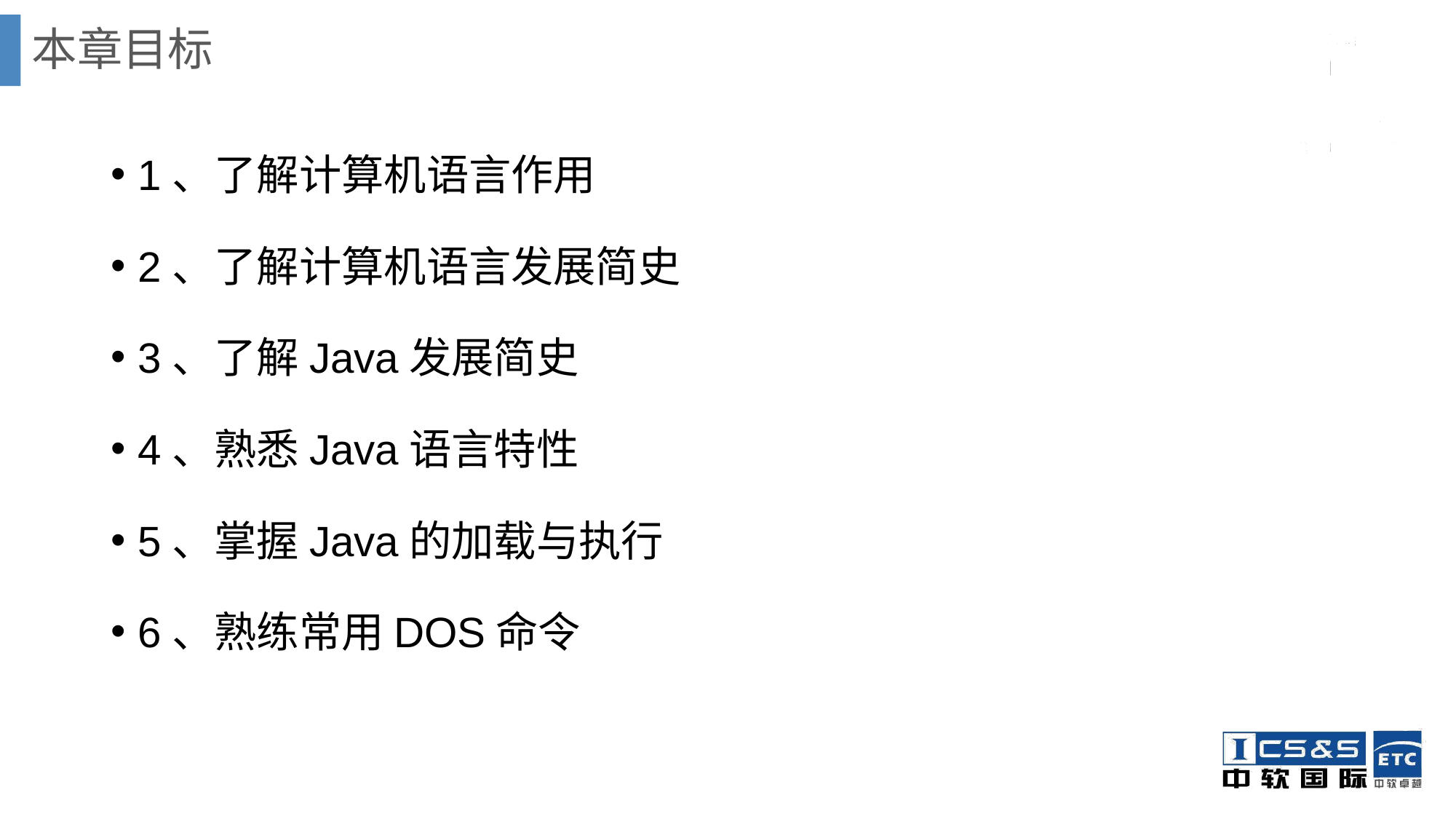

# 本章目标
1、了解计算机语言作用
2、了解计算机语言发展简史
3、了解Java发展简史
4、熟悉Java语言特性
5、掌握Java的加载与执行
6、熟练常用DOS命令